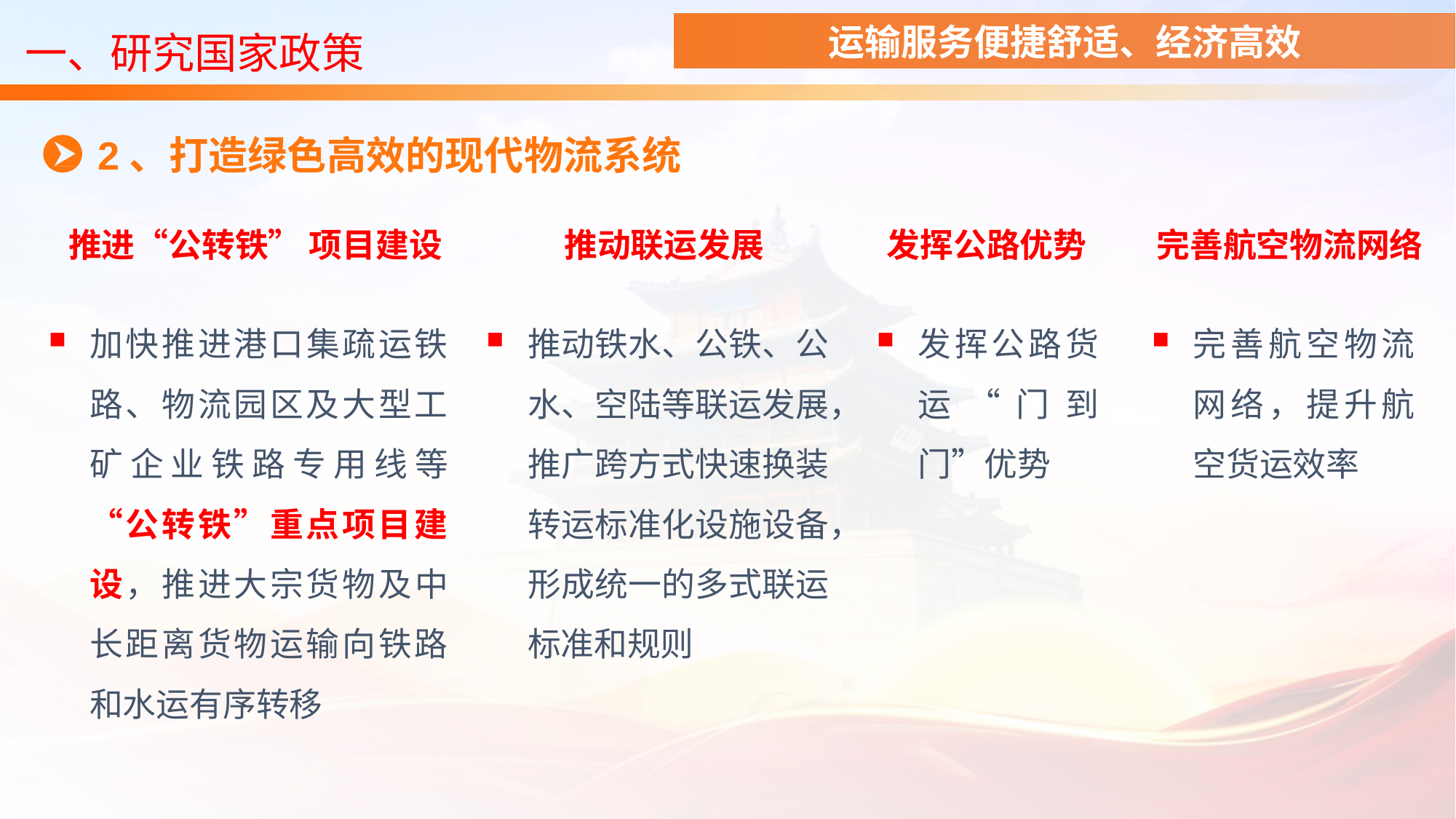

运输服务便捷舒适、经济高效
一、研究国家政策

2、打造绿色高效的现代物流系统

推进“公转铁” 项目建设
推动联运发展
发挥公路优势
完善航空物流网络
加快推进港口集疏运铁路、物流园区及大型工矿企业铁路专用线等“公转铁”重点项目建设，推进大宗货物及中长距离货物运输向铁路和水运有序转移
推动铁水、公铁、公水、空陆等联运发展，推广跨方式快速换装转运标准化设施设备，形成统一的多式联运标准和规则
发挥公路货运“门到门”优势
完善航空物流网络，提升航空货运效率